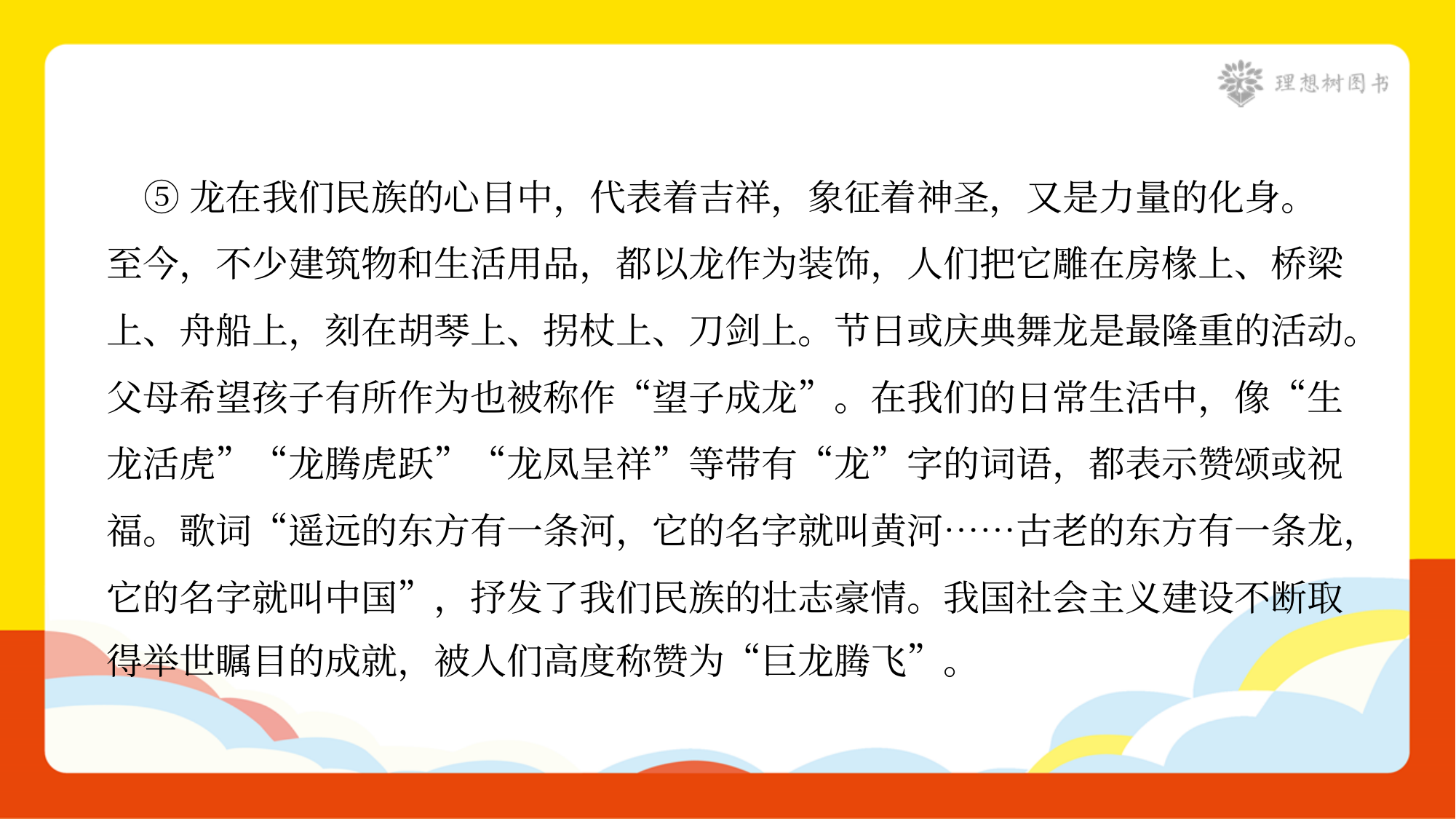

⑤龙在我们民族的心目中，代表着吉祥，象征着神圣，又是力量的化身。
至今，不少建筑物和生活用品，都以龙作为装饰，人们把它雕在房椽上、桥梁
上、舟船上，刻在胡琴上、拐杖上、刀剑上。节日或庆典舞龙是最隆重的活动。
父母希望孩子有所作为也被称作“望子成龙”。在我们的日常生活中，像“生
龙活虎”“龙腾虎跃”“龙凤呈祥”等带有“龙”字的词语，都表示赞颂或祝
福。歌词“遥远的东方有一条河，它的名字就叫黄河……古老的东方有一条龙，
它的名字就叫中国”，抒发了我们民族的壮志豪情。我国社会主义建设不断取
得举世瞩目的成就，被人们高度称赞为“巨龙腾飞”。